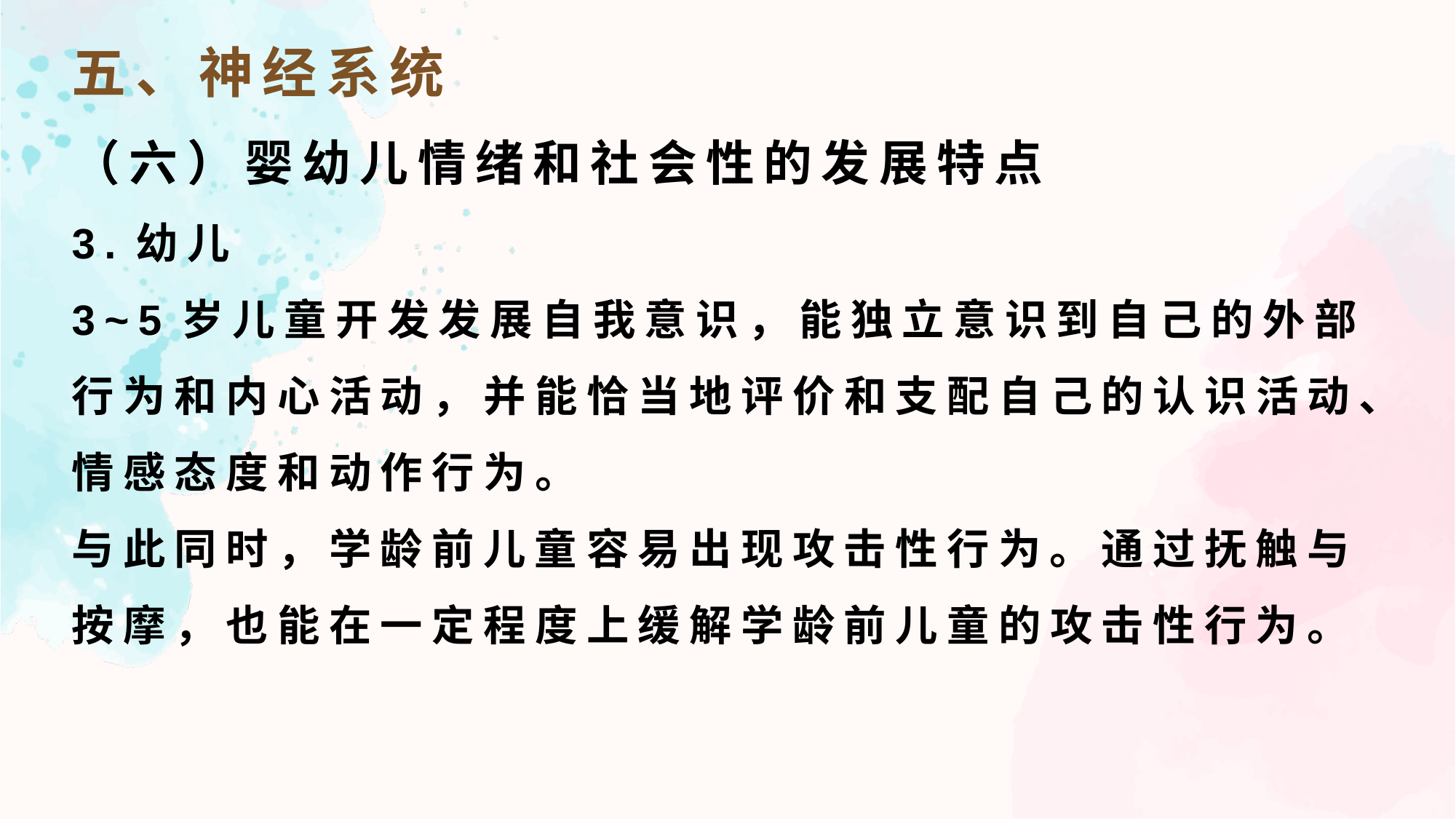

五、神经系统
（六）婴幼儿情绪和社会性的发展特点
3.幼儿
3~5岁儿童开发发展自我意识，能独立意识到自己的外部行为和内心活动，并能恰当地评价和支配自己的认识活动、情感态度和动作行为。
与此同时，学龄前儿童容易出现攻击性行为。通过抚触与按摩，也能在一定程度上缓解学龄前儿童的攻击性行为。